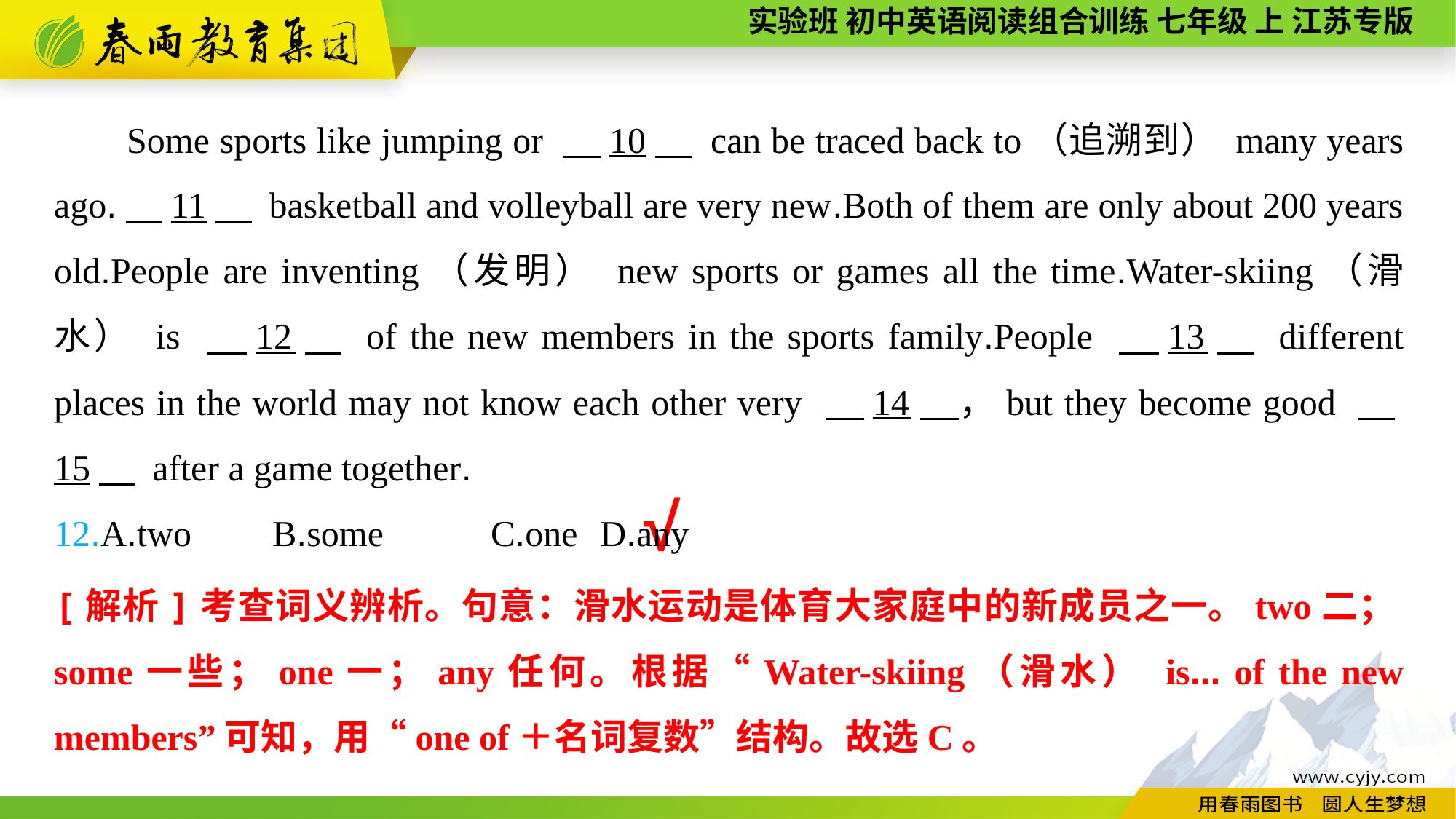

Some sports like jumping or 　10　 can be traced back to（追溯到） many years ago.　11　 basketball and volleyball are very new.Both of them are only about 200 years old.People are inventing（发明） new sports or games all the time.Water-skiing（滑水） is 　12　 of the new members in the sports family.People 　13　 different places in the world may not know each other very 　14　，but they become good 　15　 after a game together.
12.A.two	B.some	C.one	D.any
√
[解析]考查词义辨析。句意：滑水运动是体育大家庭中的新成员之一。two二；some一些；one一；any任何。根据“Water-skiing（滑水） is... of the new members”可知，用“one of＋名词复数”结构。故选C。